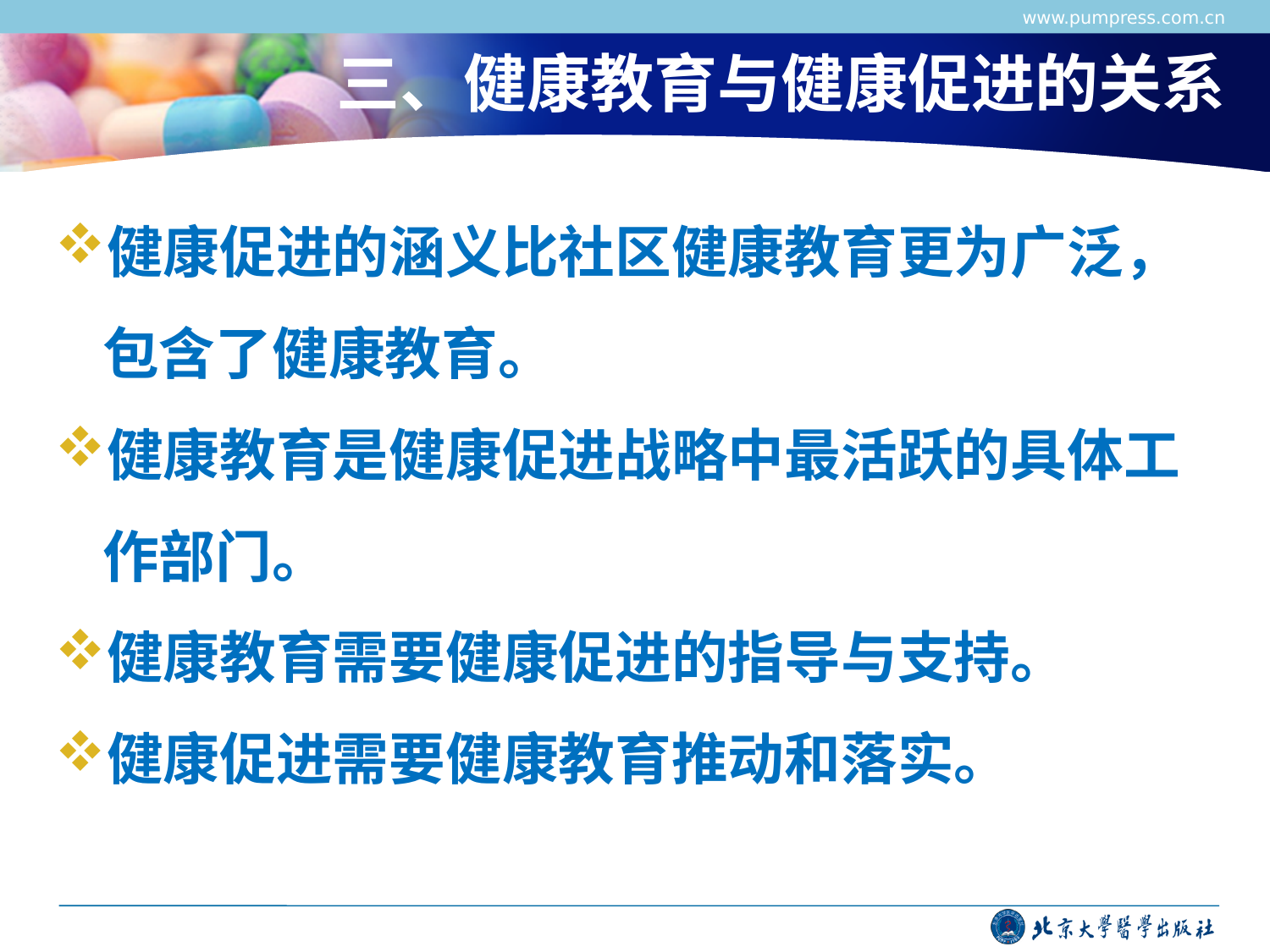

www.pumpress.com.cn
# 三、健康教育与健康促进的关系
健康促进的涵义比社区健康教育更为广泛，包含了健康教育。
健康教育是健康促进战略中最活跃的具体工作部门。
健康教育需要健康促进的指导与支持。
健康促进需要健康教育推动和落实。